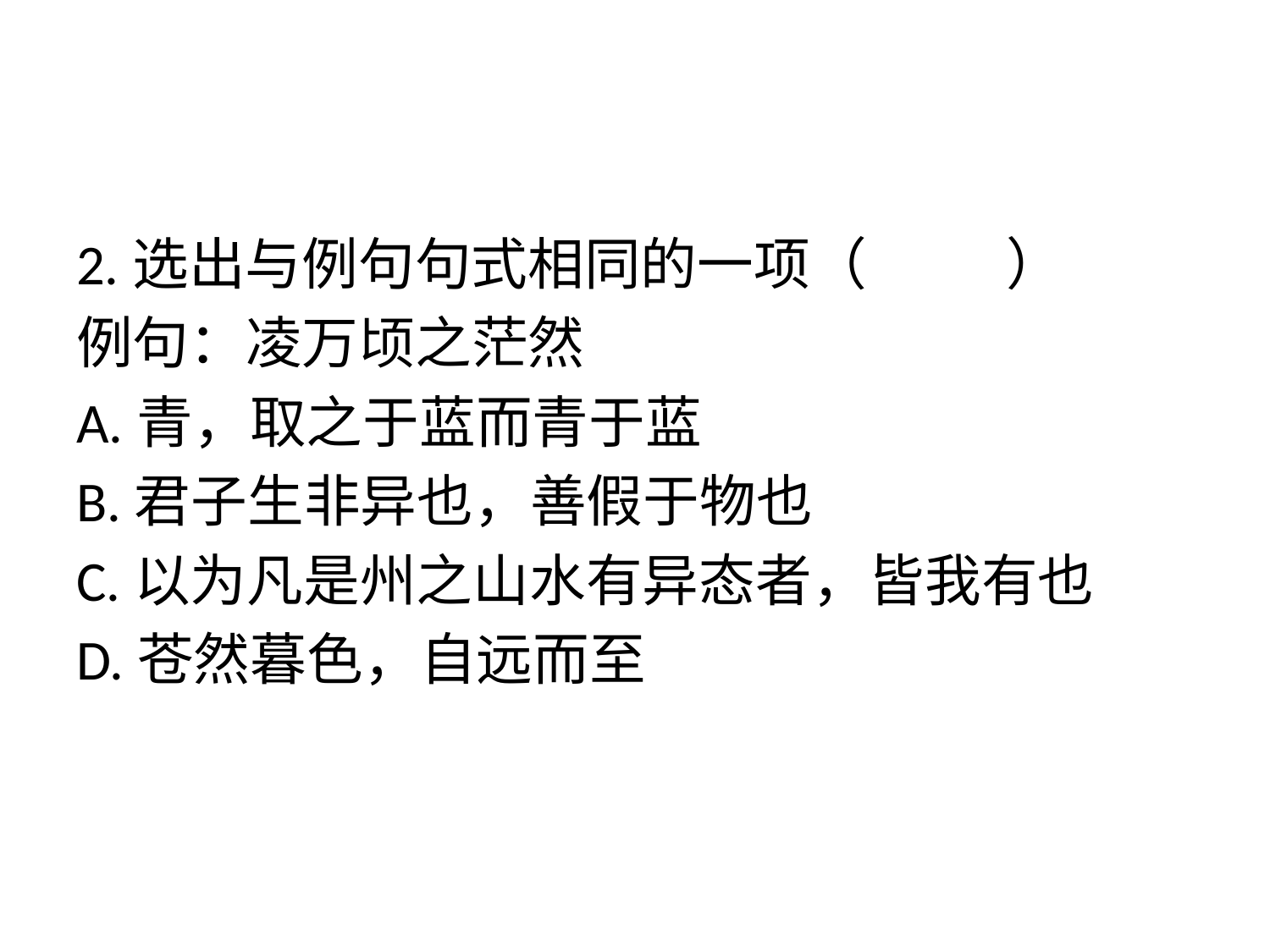

#
2.选出与例句句式相同的一项（           ）
例句：凌万顷之茫然
A.青，取之于蓝而青于蓝
B.君子生非异也，善假于物也
C.以为凡是州之山水有异态者，皆我有也
D.苍然暮色，自远而至